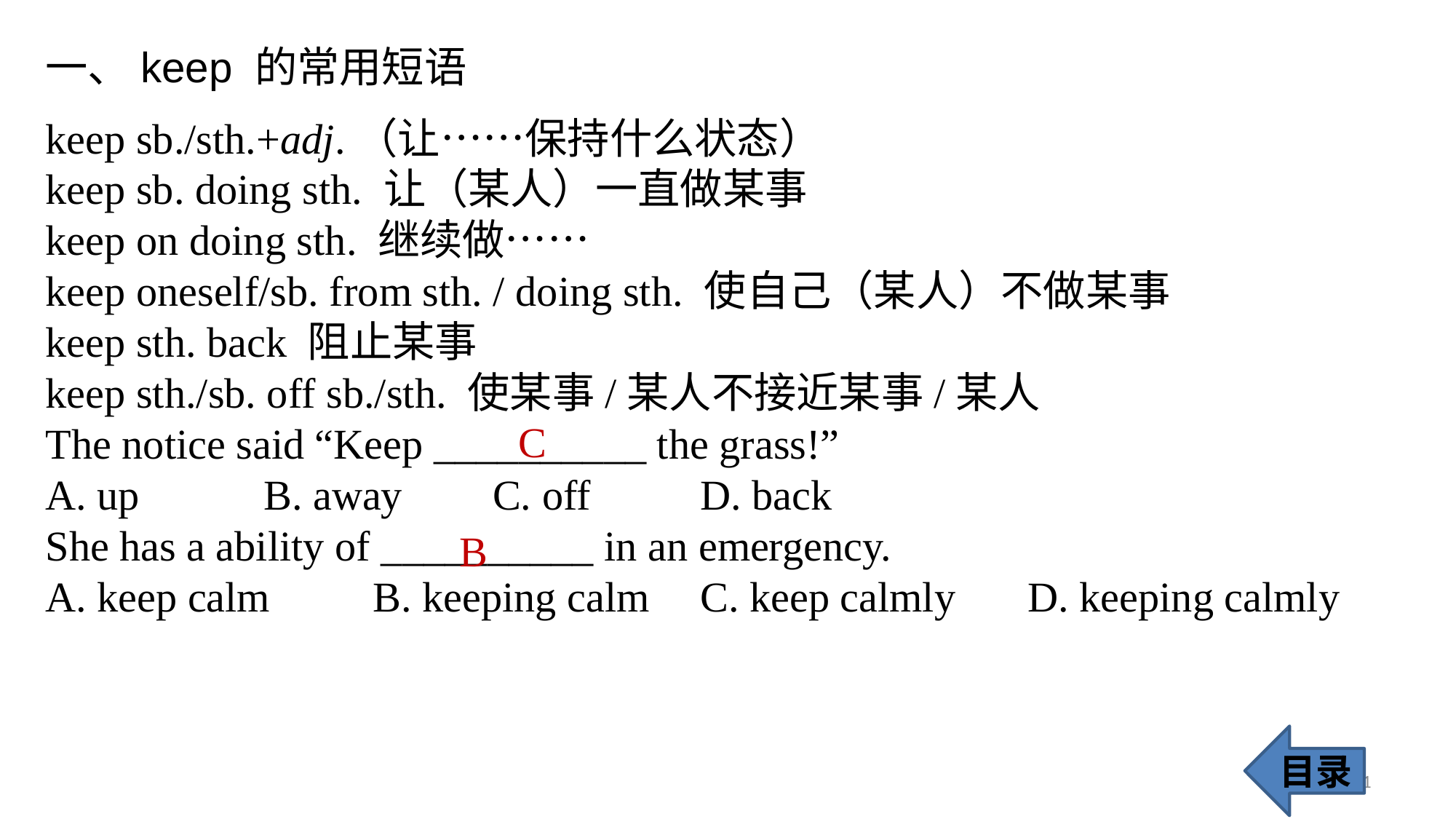

一、keep 的常用短语
keep sb./sth.+adj.（让……保持什么状态）
keep sb. doing sth. 让（某人）一直做某事
keep on doing sth. 继续做……
keep oneself/sb. from sth. / doing sth. 使自己（某人）不做某事
keep sth. back 阻止某事
keep sth./sb. off sb./sth. 使某事/某人不接近某事/某人
The notice said “Keep __________ the grass!”
A. up 		B. away	 C. off 	D. back
She has a ability of __________ in an emergency.
A. keep calm 	B. keeping calm 	C. keep calmly 	D. keeping calmly
C
B
目录
71